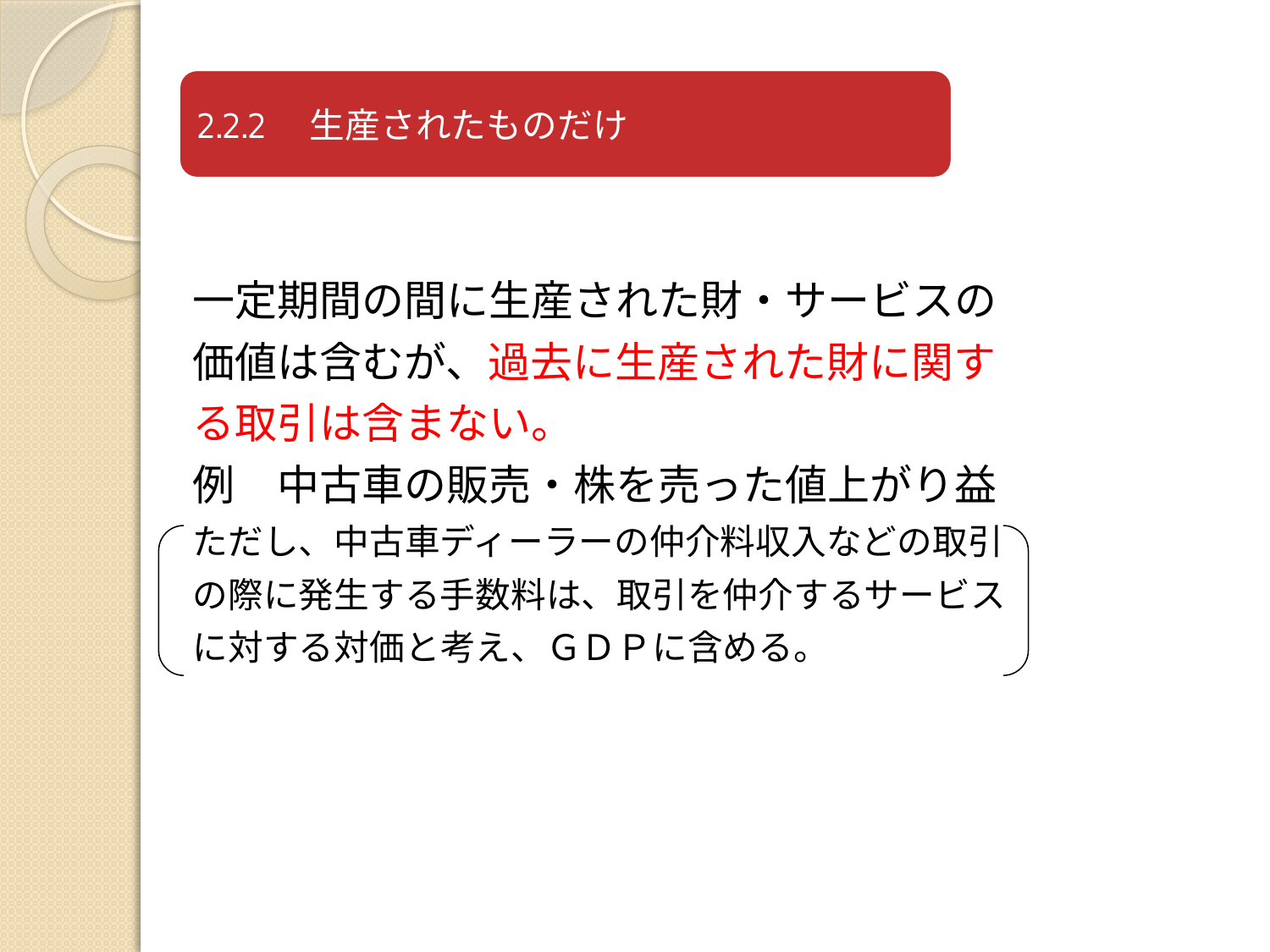

2.2.2　生産されたものだけ
一定期間の間に生産された財・サービスの
価値は含むが、過去に生産された財に関す
る取引は含まない。
例　中古車の販売・株を売った値上がり益
ただし、中古車ディーラーの仲介料収入などの取引
の際に発生する手数料は、取引を仲介するサービス
に対する対価と考え、ＧＤＰに含める。